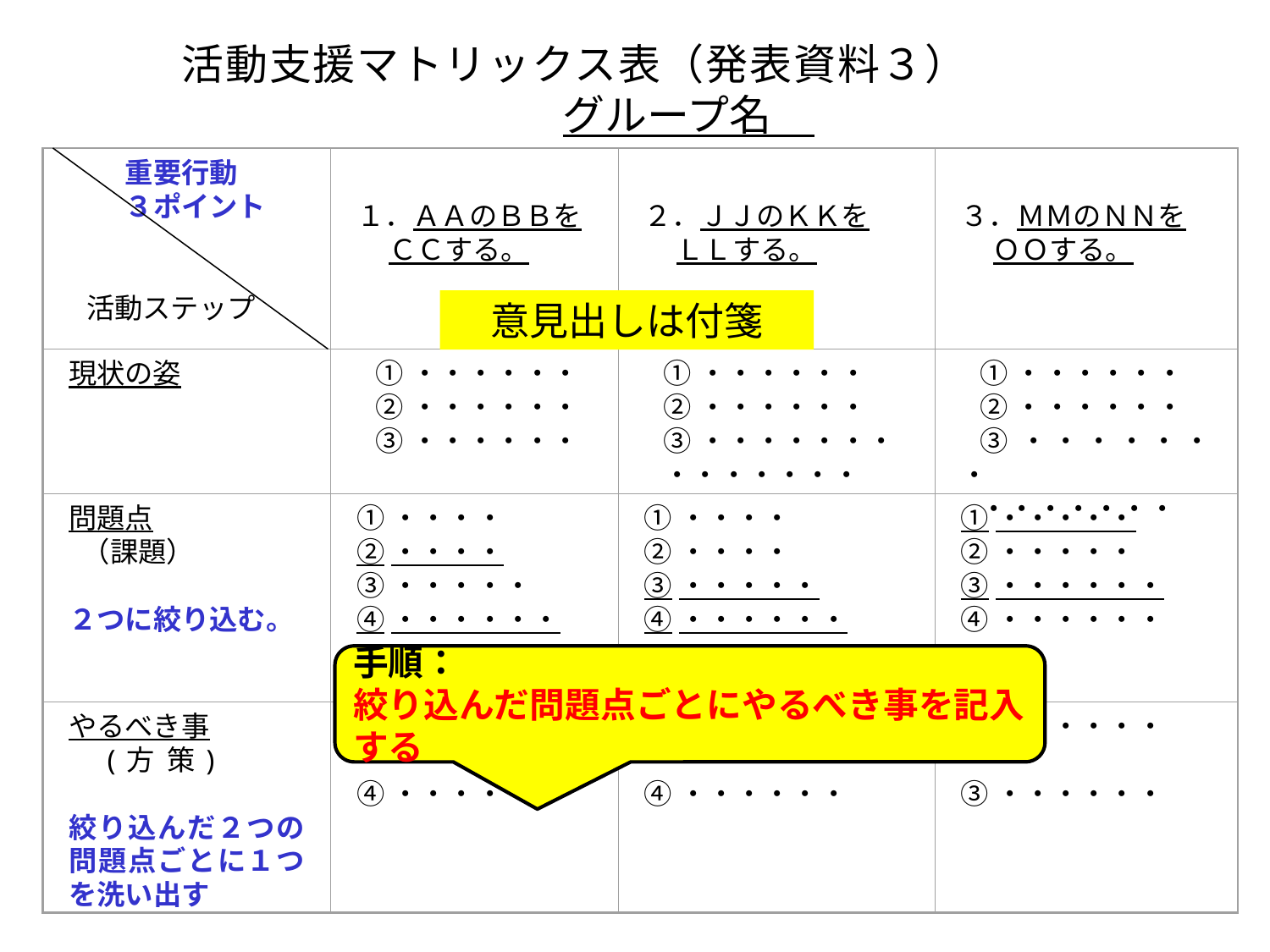

活動支援マトリックス表（発表資料３）　　　　　　　　　　　　グループ名

     重要行動
     ３ポイント

活動ステップ

１．ＡＡのＢＢを
    ＣＣする。

２．ＪＪのＫＫを
    ＬＬする。

３．ＭＭのＮＮを
    ＯＯする。

現状の姿

①・・・・・・
②・・・・・・
③・・・・・・

①・・・・・・
②・・・・・・
③・・・・・・・
・・・・・・・

①・・・・・・
②・・・・・・
③・・・・・・・
・・・・・・・

問題点
 （課題）

２つに絞り込む。

①・・・・
②・・・・
③・・・・・
④・・・・・・

①・・・・
②・・・・
③・・・・・
④・・・・・・

①・・・・・
②・・・・・
③・・・・・・
④・・・・・・

やるべき事
  (方  策)

絞り込んだ２つの問題点ごとに１つを洗い出す

②・・・・・・

④・・・・・・

③・・・・・・

④・・・・・・

①・・・・・・

③・・・・・・

意見出しは付箋
手順：
絞り込んだ問題点ごとにやるべき事を記入する